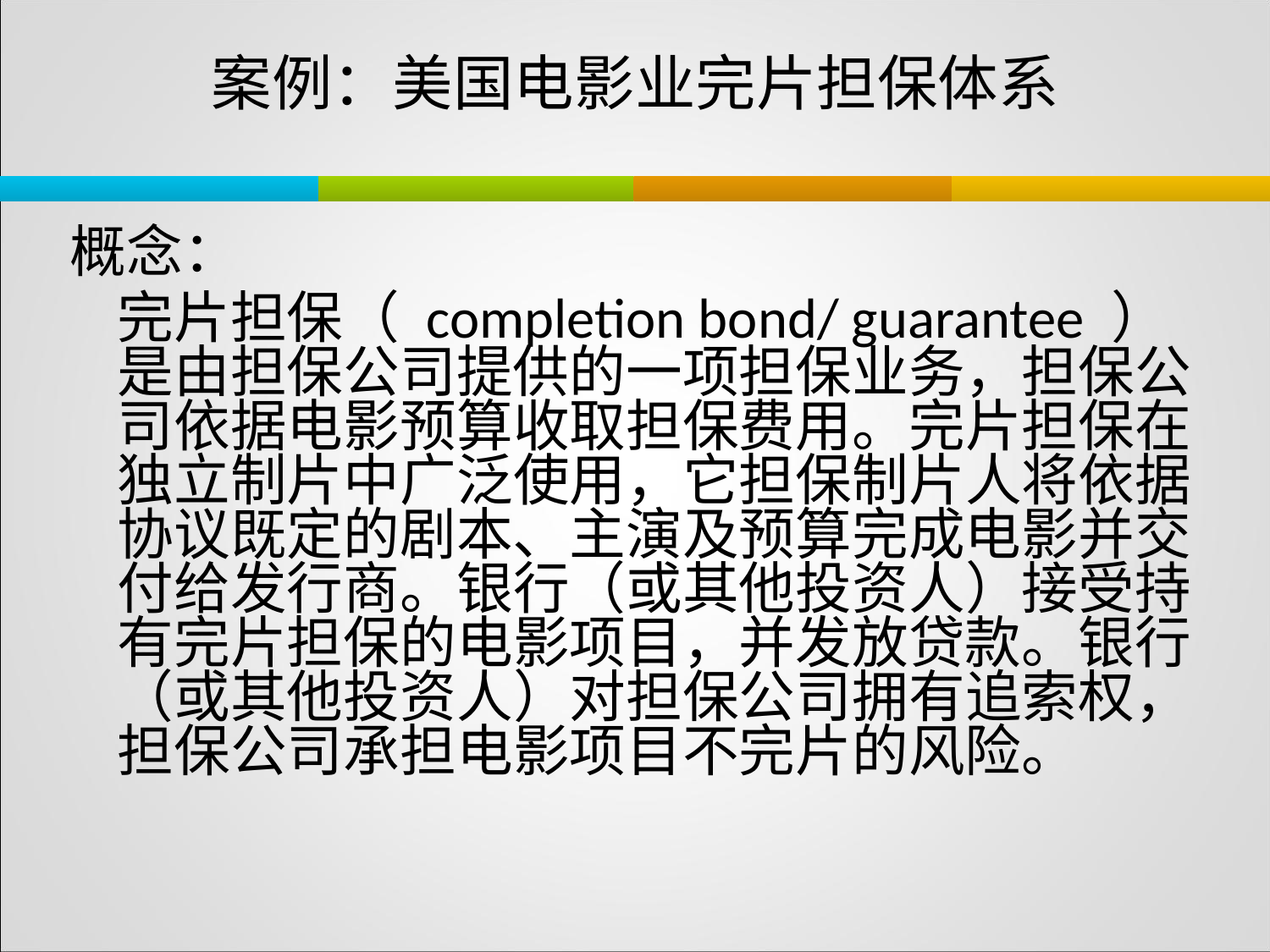

# 案例：美国电影业完片担保体系

概念：
	完片担保（ completion bond/ guarantee ）是由担保公司提供的一项担保业务，担保公司依据电影预算收取担保费用。完片担保在独立制片中广泛使用，它担保制片人将依据协议既定的剧本、主演及预算完成电影并交付给发行商。银行（或其他投资人）接受持有完片担保的电影项目，并发放贷款。银行（或其他投资人）对担保公司拥有追索权，担保公司承担电影项目不完片的风险。